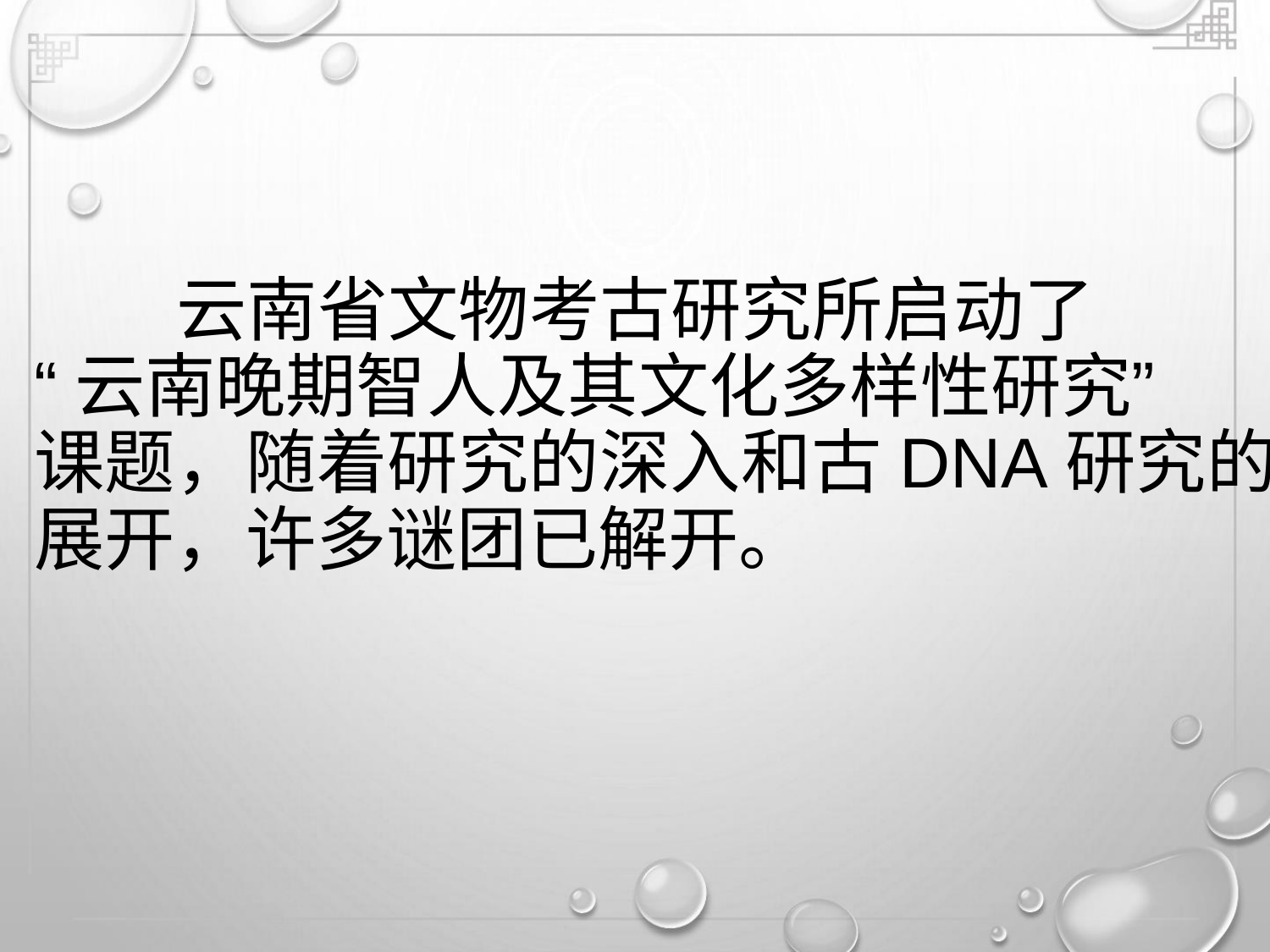

云南省文物考古研究所启动了
“云南晚期智人及其文化多样性研究”
课题，随着研究的深入和古DNA研究的
展开，许多谜团已解开。